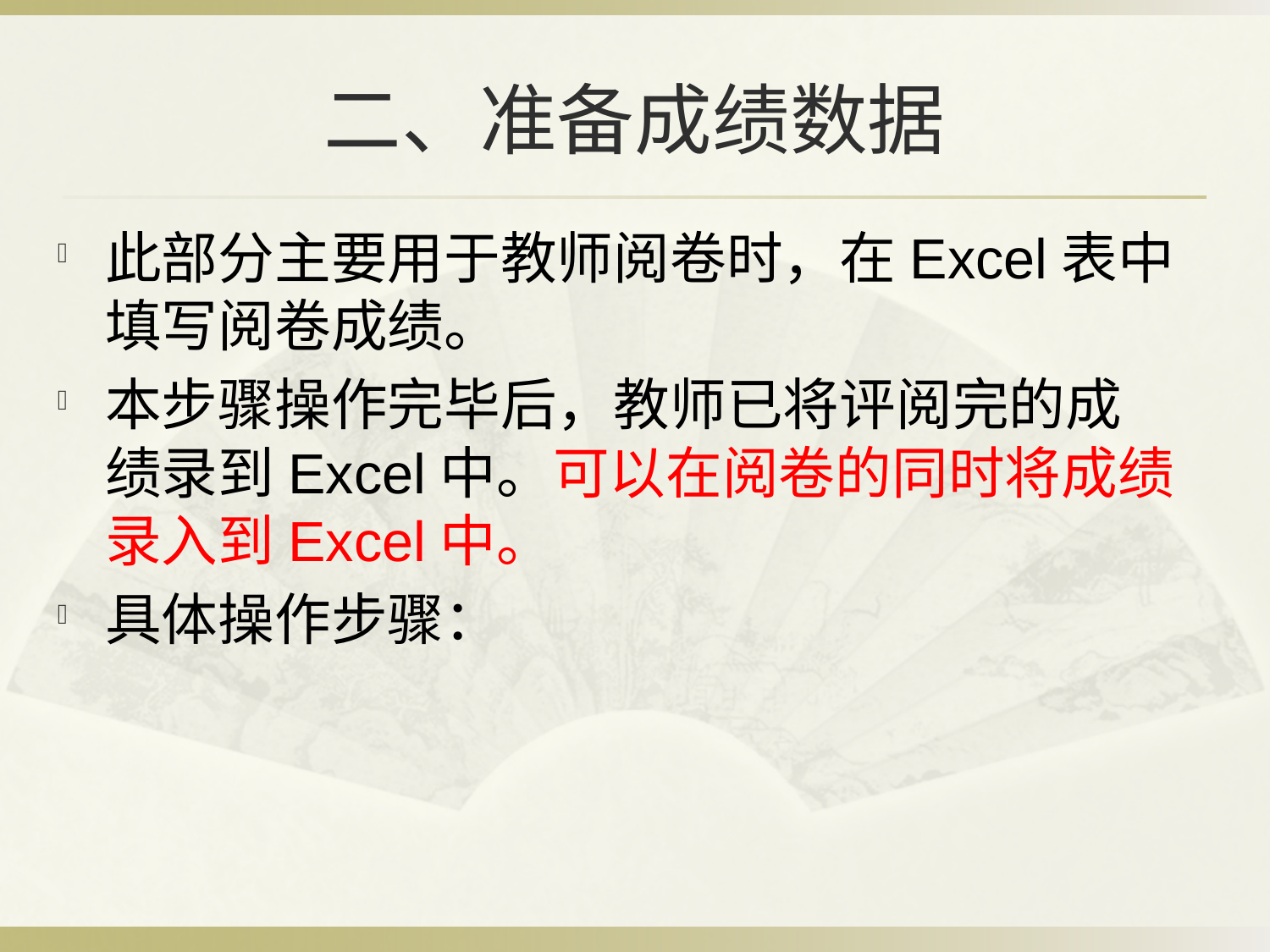

# 二、准备成绩数据
此部分主要用于教师阅卷时，在Excel表中填写阅卷成绩。
本步骤操作完毕后，教师已将评阅完的成绩录到Excel中。可以在阅卷的同时将成绩录入到Excel中。
具体操作步骤：